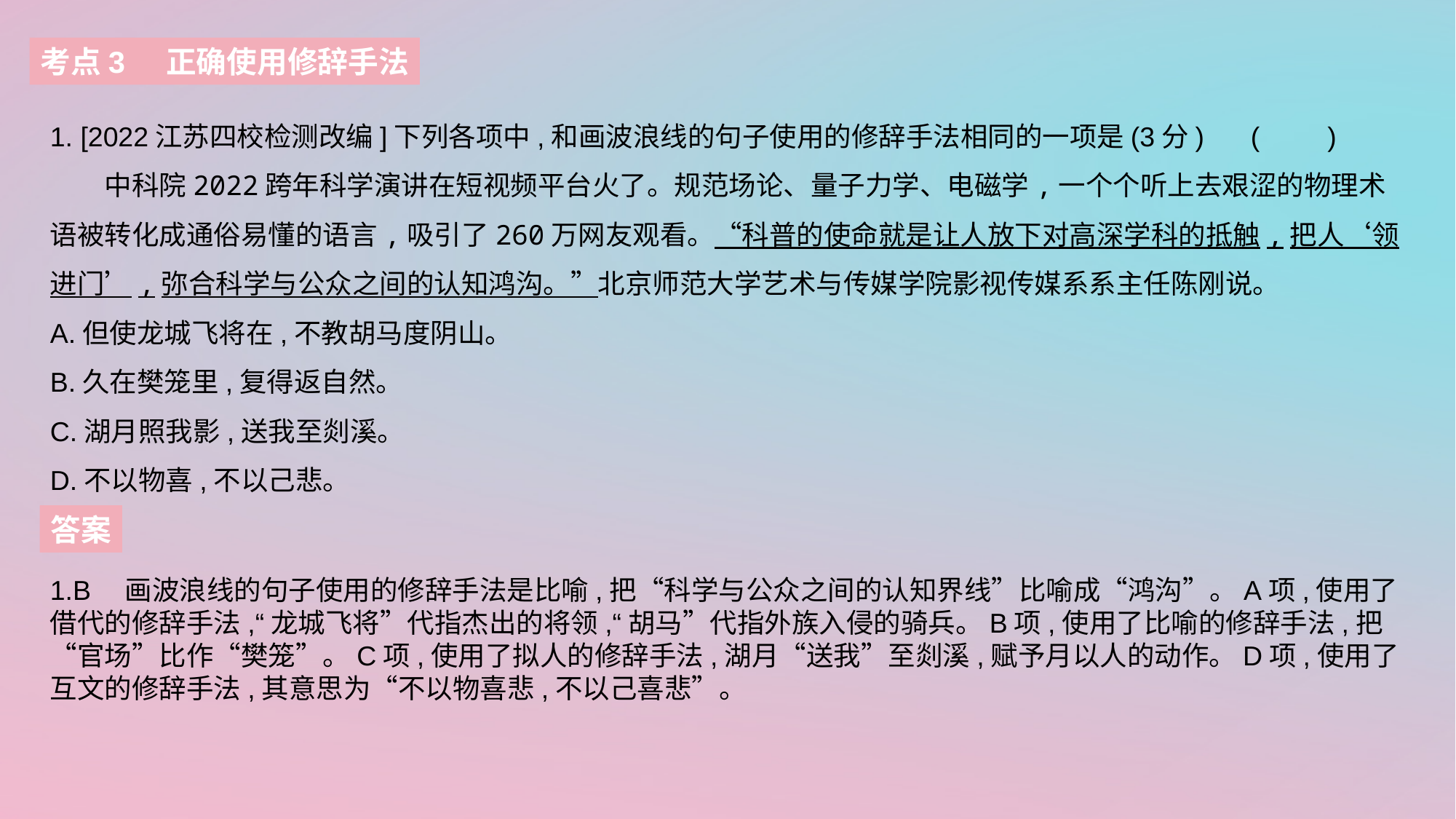

考点3    正确使用修辞手法
1. [2022江苏四校检测改编]下列各项中,和画波浪线的句子使用的修辞手法相同的一项是(3分)	(　　)
　　中科院2022跨年科学演讲在短视频平台火了。规范场论、量子力学、电磁学,一个个听上去艰涩的物理术语被转化成通俗易懂的语言,吸引了260万网友观看。“科普的使命就是让人放下对高深学科的抵触,把人‘领进门’,弥合科学与公众之间的认知鸿沟。”北京师范大学艺术与传媒学院影视传媒系系主任陈刚说。
A.但使龙城飞将在,不教胡马度阴山。
B.久在樊笼里,复得返自然。
C.湖月照我影,送我至剡溪。
D.不以物喜,不以己悲。

答案
1.B　画波浪线的句子使用的修辞手法是比喻,把“科学与公众之间的认知界线”比喻成“鸿沟”。A项,使用了借代的修辞手法,“龙城飞将”代指杰出的将领,“胡马”代指外族入侵的骑兵。B项,使用了比喻的修辞手法,把“官场”比作“樊笼”。C项,使用了拟人的修辞手法,湖月“送我”至剡溪,赋予月以人的动作。D项,使用了互文的修辞手法,其意思为“不以物喜悲,不以己喜悲”。